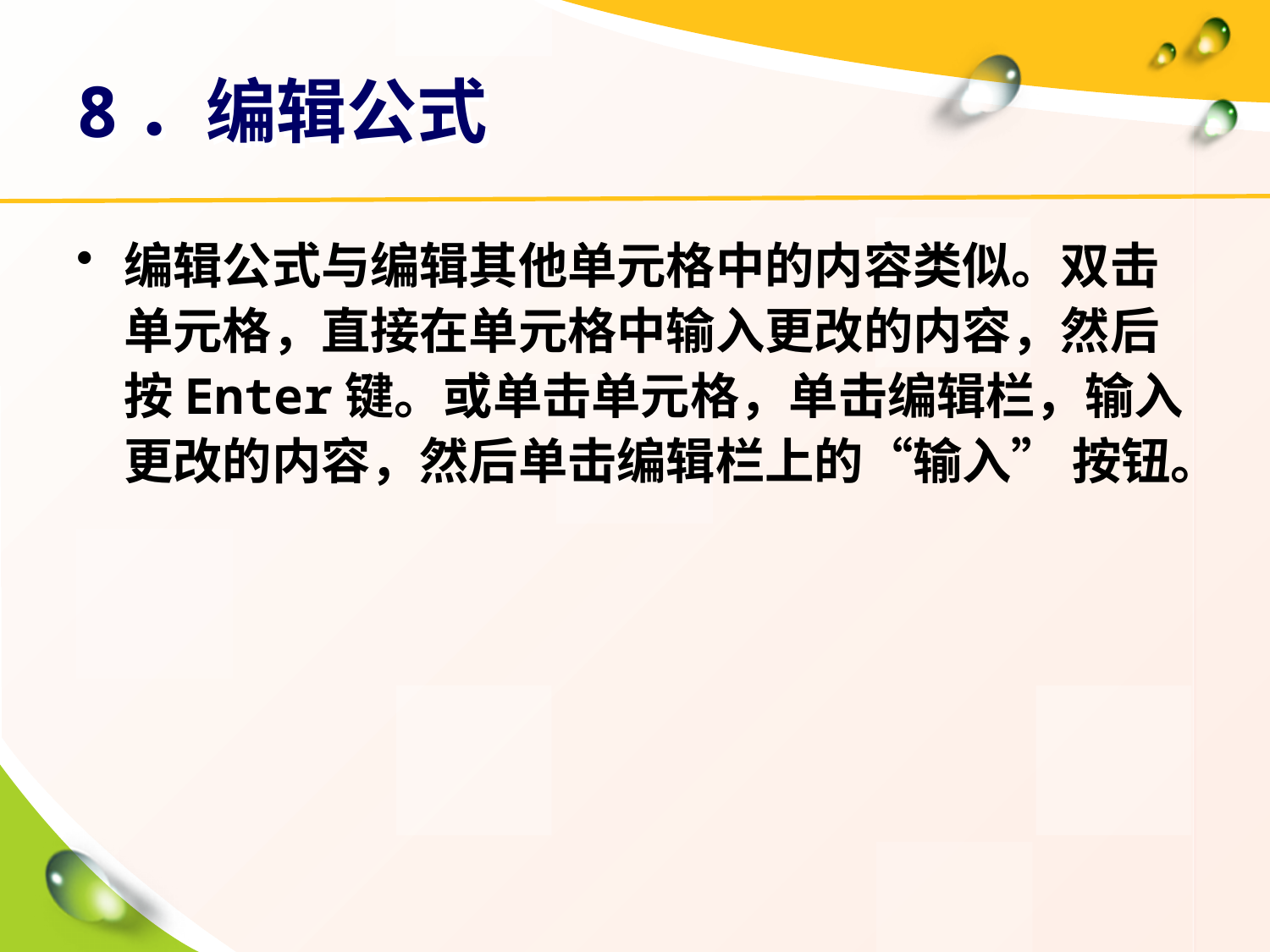

# 8．编辑公式
编辑公式与编辑其他单元格中的内容类似。双击单元格，直接在单元格中输入更改的内容，然后按Enter键。或单击单元格，单击编辑栏，输入更改的内容，然后单击编辑栏上的“输入” 按钮。